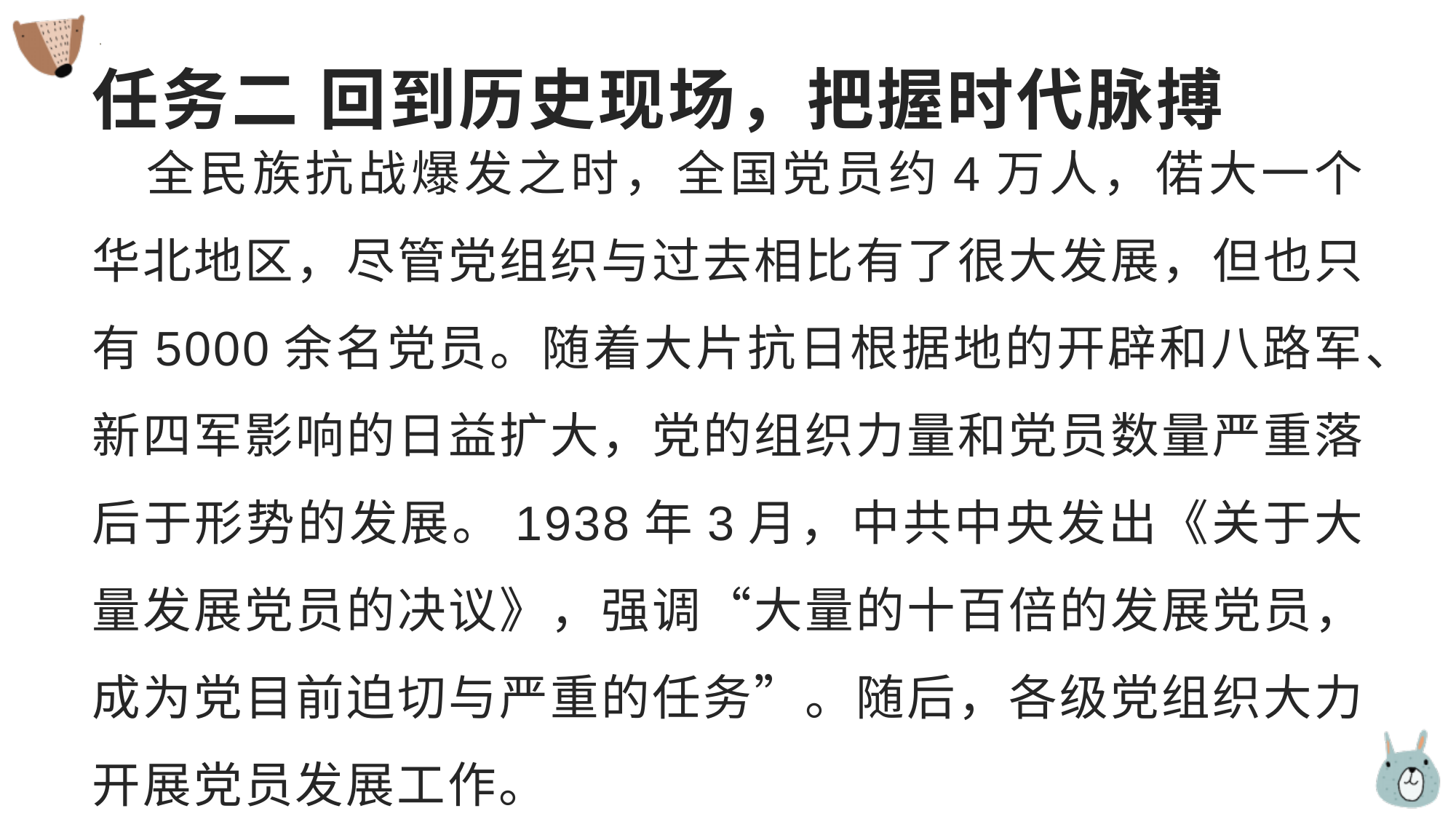

# 任务二 回到历史现场，把握时代脉搏
全民族抗战爆发之时，全国党员约4万人，偌大一个华北地区，尽管党组织与过去相比有了很大发展，但也只有5000余名党员。随着大片抗日根据地的开辟和八路军、新四军影响的日益扩大，党的组织力量和党员数量严重落后于形势的发展。1938年3月，中共中央发出《关于大量发展党员的决议》，强调“大量的十百倍的发展党员，成为党目前迫切与严重的任务”。随后，各级党组织大力开展党员发展工作。